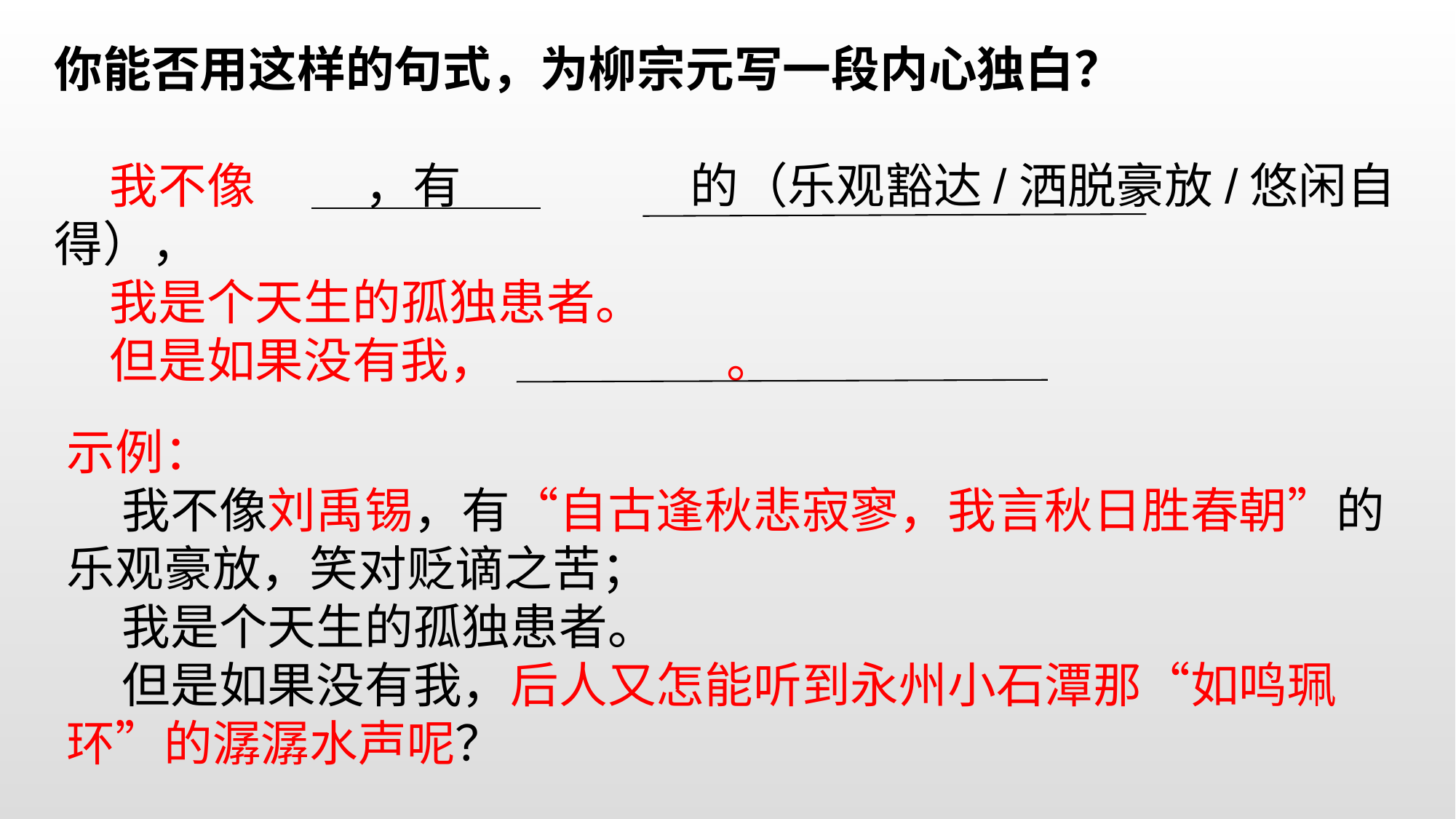

你能否用这样的句式，为柳宗元写一段内心独白？

    我不像          ，有                     的（乐观豁达/洒脱豪放/悠闲自得），
    我是个天生的孤独患者。
    但是如果没有我，                     。
示例：
    我不像刘禹锡，有“自古逢秋悲寂寥，我言秋日胜春朝”的乐观豪放，笑对贬谪之苦；
    我是个天生的孤独患者。
    但是如果没有我，后人又怎能听到永州小石潭那“如鸣珮环”的潺潺水声呢？